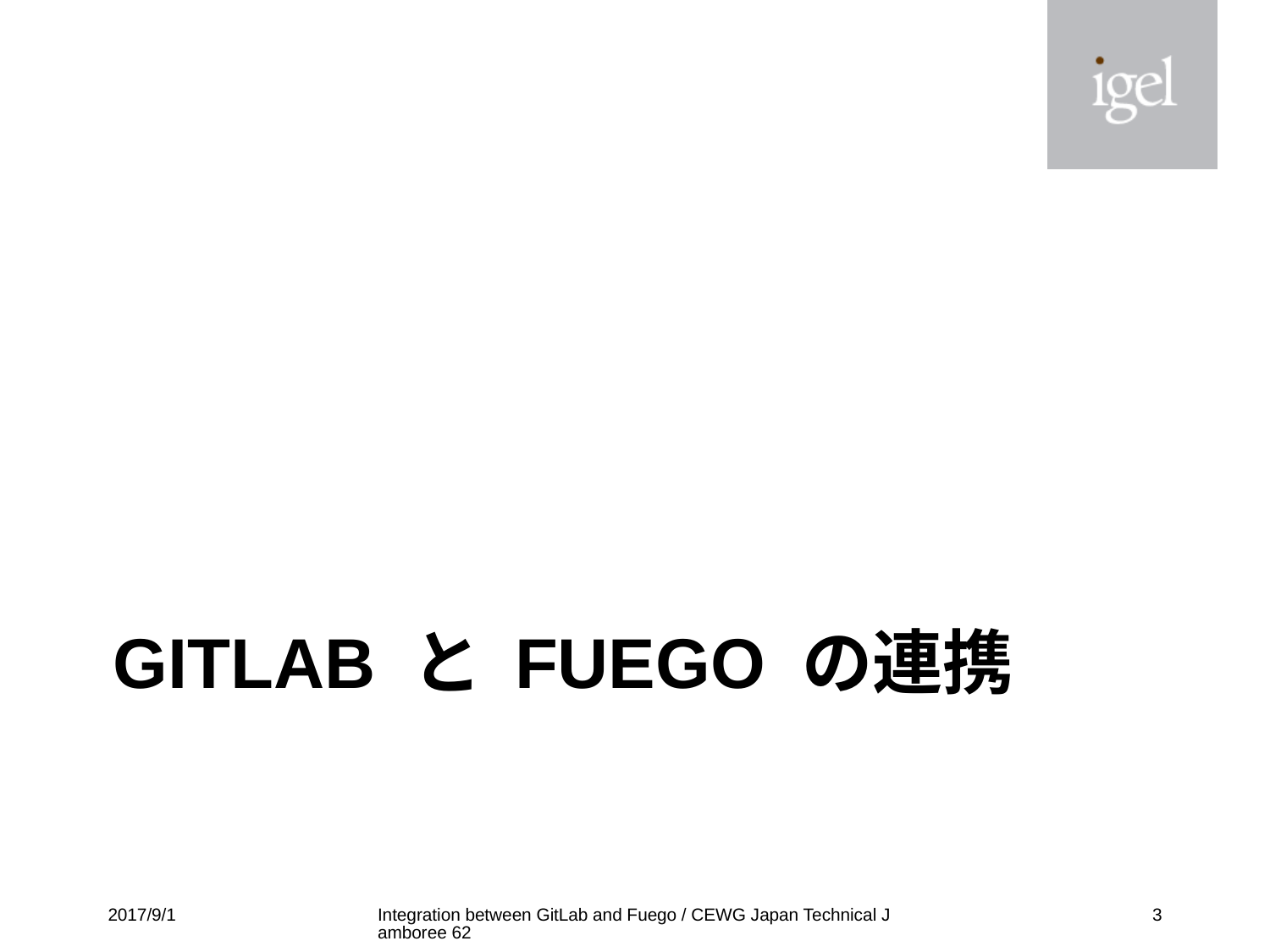

# GitLAB と Fuego の連携
2017/9/1
Integration between GitLab and Fuego / CEWG Japan Technical Jamboree 62
3